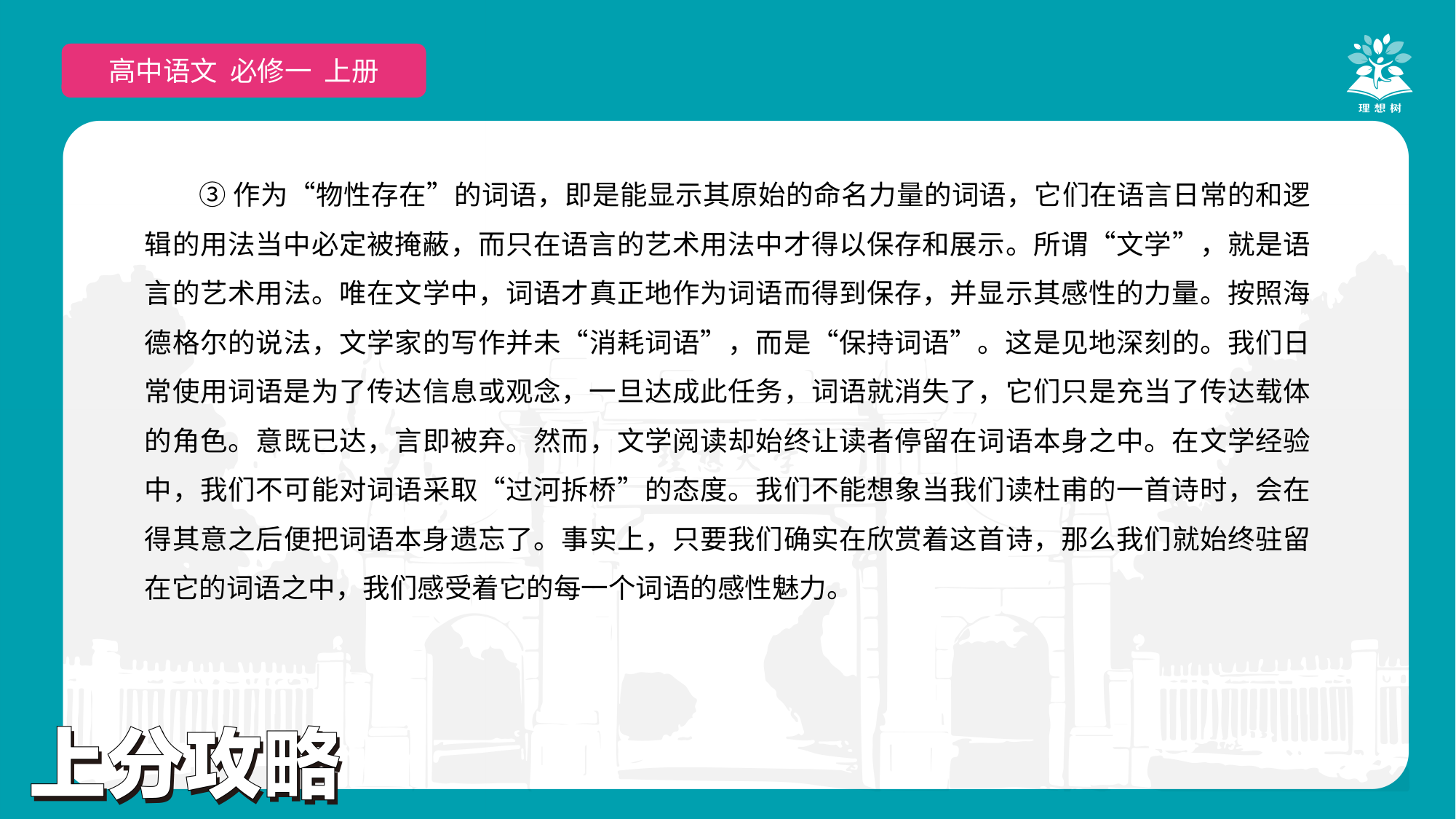

高中语文  选择性必修上
高中语文  必修一  上册
③作为“物性存在”的词语，即是能显示其原始的命名力量的词语，它们在语言日常的和逻辑的用法当中必定被掩蔽，而只在语言的艺术用法中才得以保存和展示。所谓“文学”，就是语言的艺术用法。唯在文学中，词语才真正地作为词语而得到保存，并显示其感性的力量。按照海德格尔的说法，文学家的写作并未“消耗词语”，而是“保持词语”。这是见地深刻的。我们日常使用词语是为了传达信息或观念，一旦达成此任务，词语就消失了，它们只是充当了传达载体的角色。意既已达，言即被弃。然而，文学阅读却始终让读者停留在词语本身之中。在文学经验中，我们不可能对词语采取“过河拆桥”的态度。我们不能想象当我们读杜甫的一首诗时，会在得其意之后便把词语本身遗忘了。事实上，只要我们确实在欣赏着这首诗，那么我们就始终驻留在它的词语之中，我们感受着它的每一个词语的感性魅力。